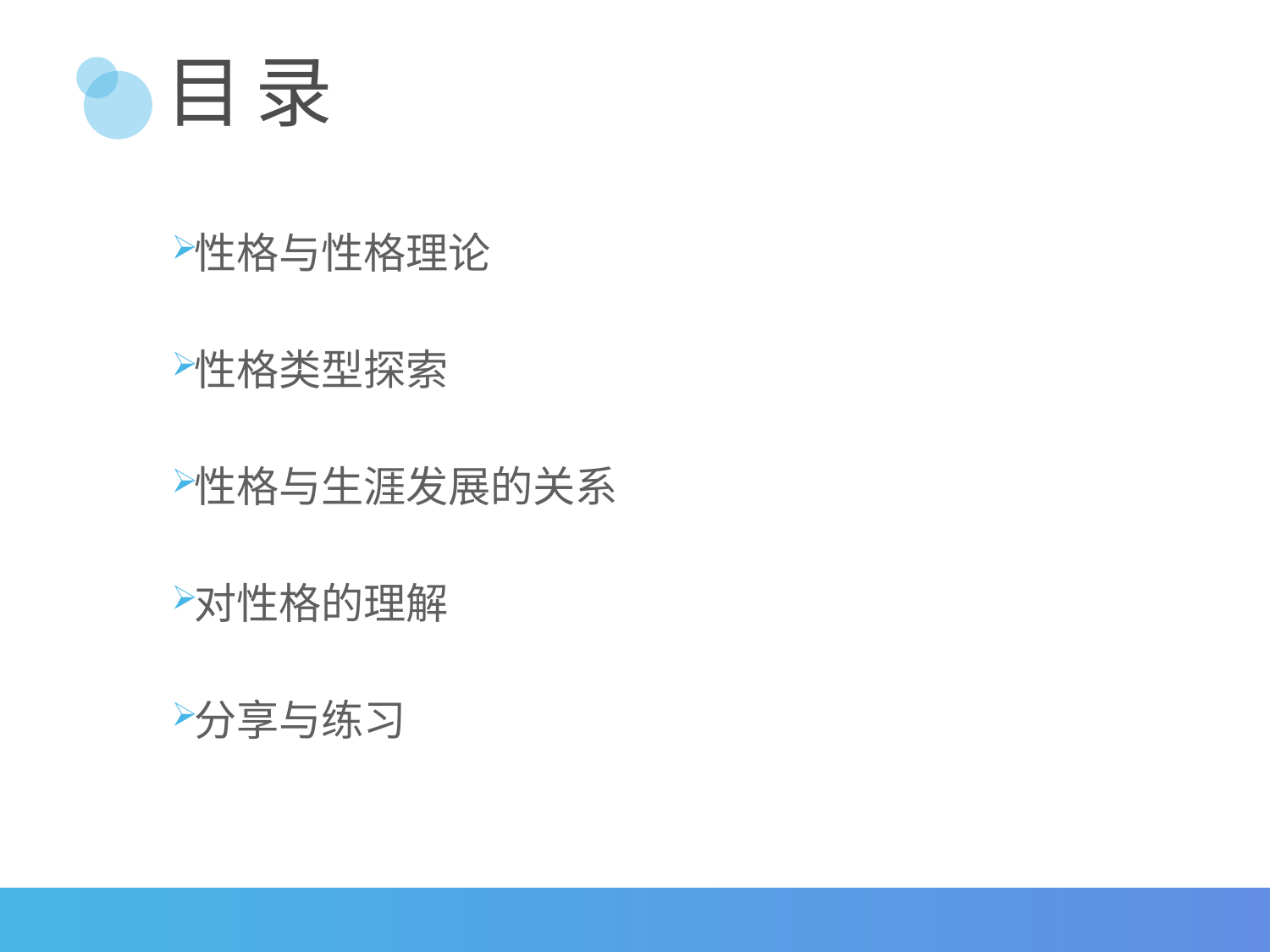

# 目 录
性格与性格理论
性格类型探索
性格与生涯发展的关系
对性格的理解
分享与练习